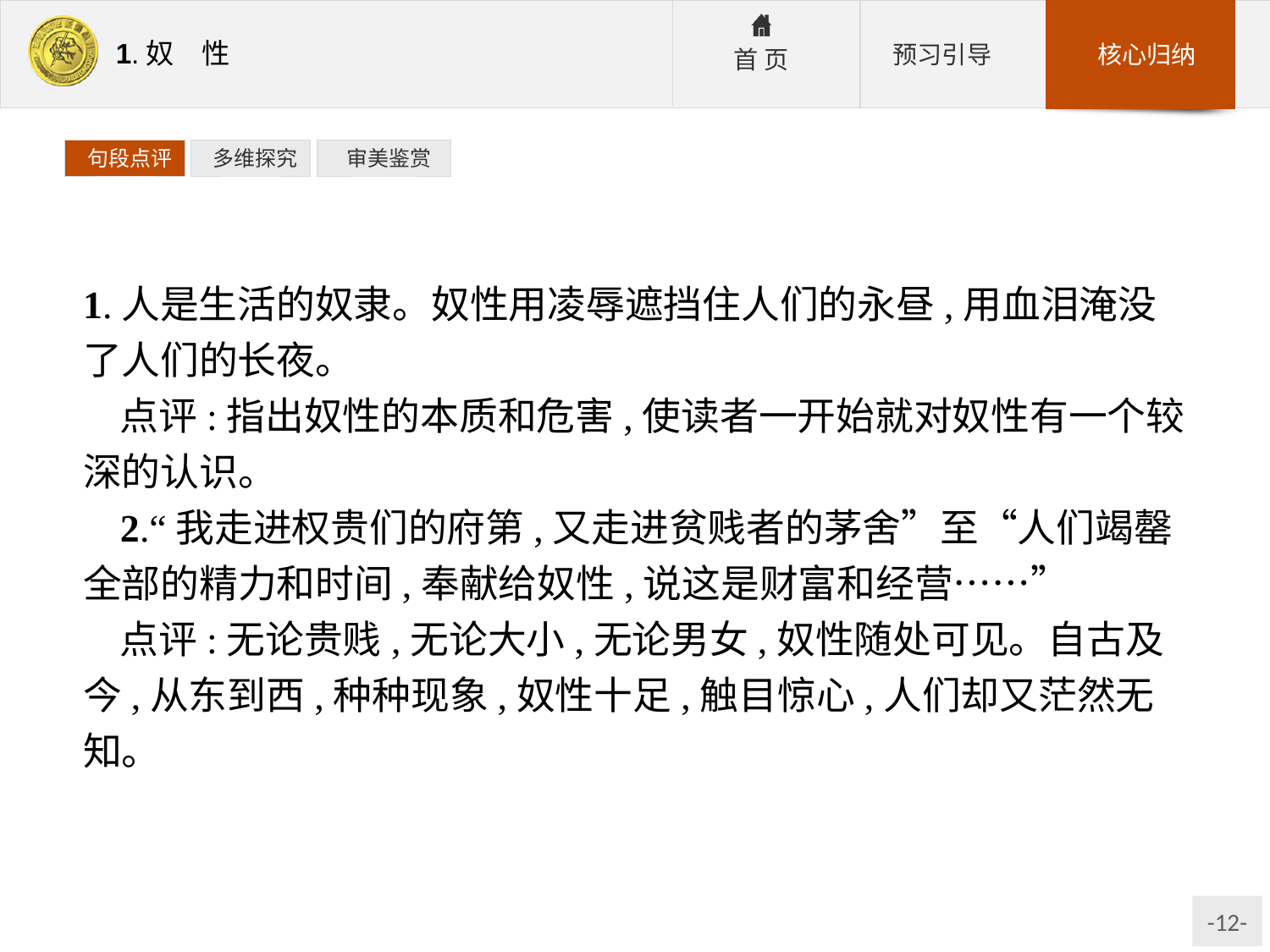

句段点评
 多维探究
 审美鉴赏
1.人是生活的奴隶。奴性用凌辱遮挡住人们的永昼,用血泪淹没了人们的长夜。
点评:指出奴性的本质和危害,使读者一开始就对奴性有一个较深的认识。
2.“我走进权贵们的府第,又走进贫贱者的茅舍”至“人们竭罄全部的精力和时间,奉献给奴性,说这是财富和经营……”
点评:无论贵贱,无论大小,无论男女,奴性随处可见。自古及今,从东到西,种种现象,奴性十足,触目惊心,人们却又茫然无知。